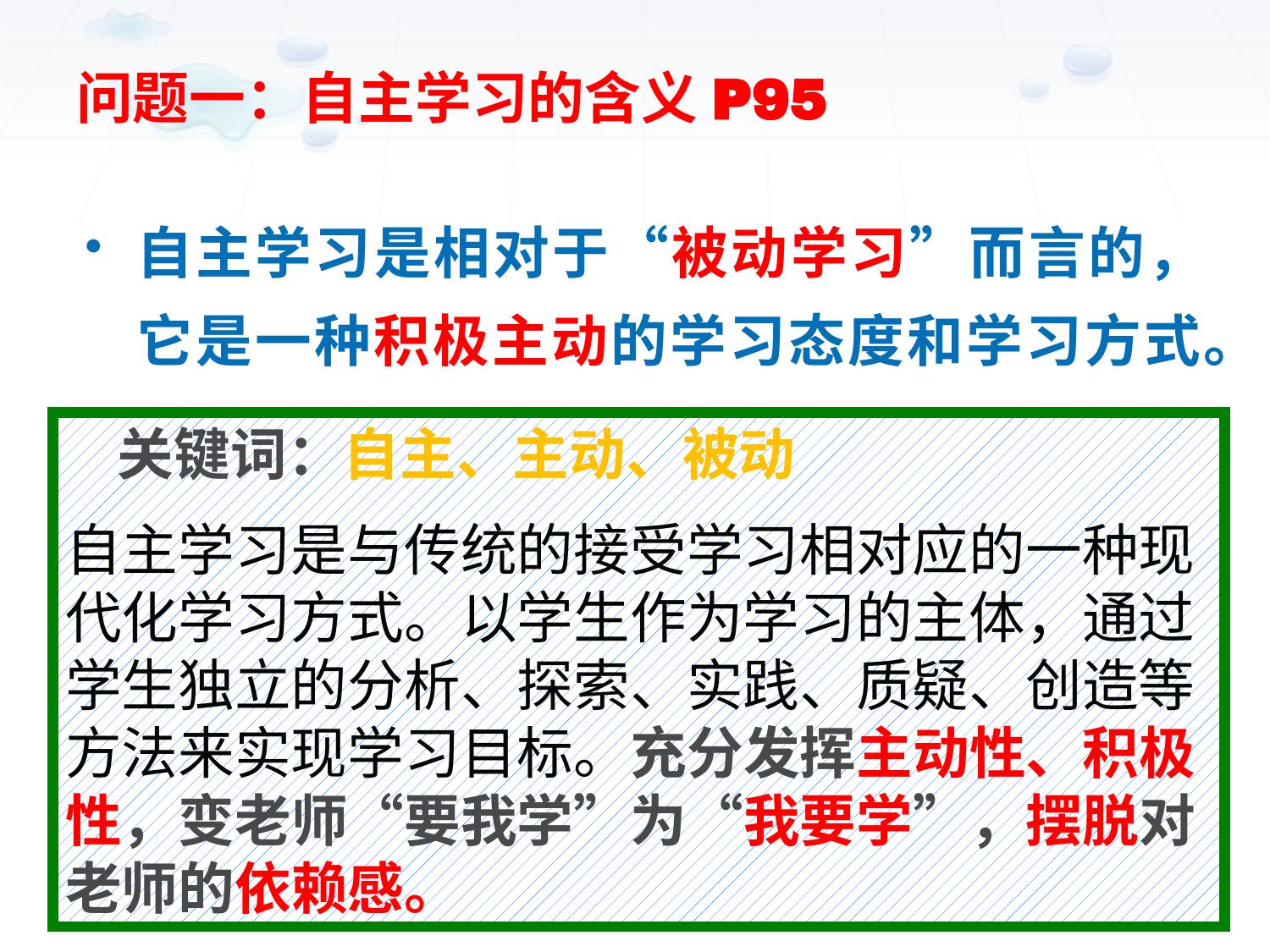

# 问题一：自主学习的含义P95
自主学习是相对于“被动学习”而言的，它是一种积极主动的学习态度和学习方式。
   关键词：自主、主动、被动
自主学习是与传统的接受学习相对应的一种现代化学习方式。以学生作为学习的主体，通过学生独立的分析、探索、实践、质疑、创造等方法来实现学习目标。充分发挥主动性、积极性，变老师“要我学”为“我要学”，摆脱对老师的依赖感。